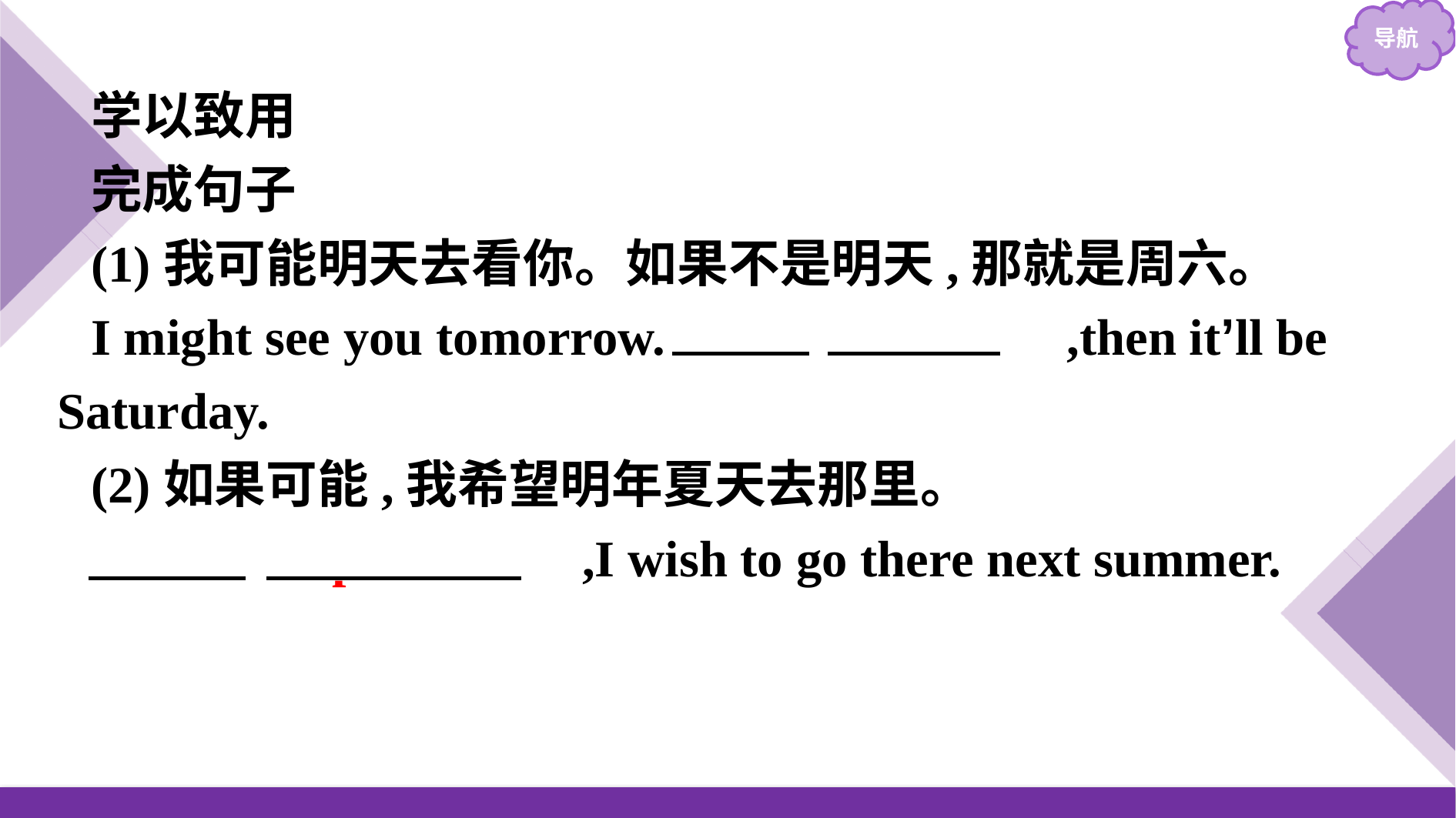

学以致用
完成句子
(1)我可能明天去看你。如果不是明天,那就是周六。
I might see you tomorrow.　If　 　not　,then it’ll be Saturday.
(2)如果可能,我希望明年夏天去那里。
　If　 　possible　,I wish to go there next summer.